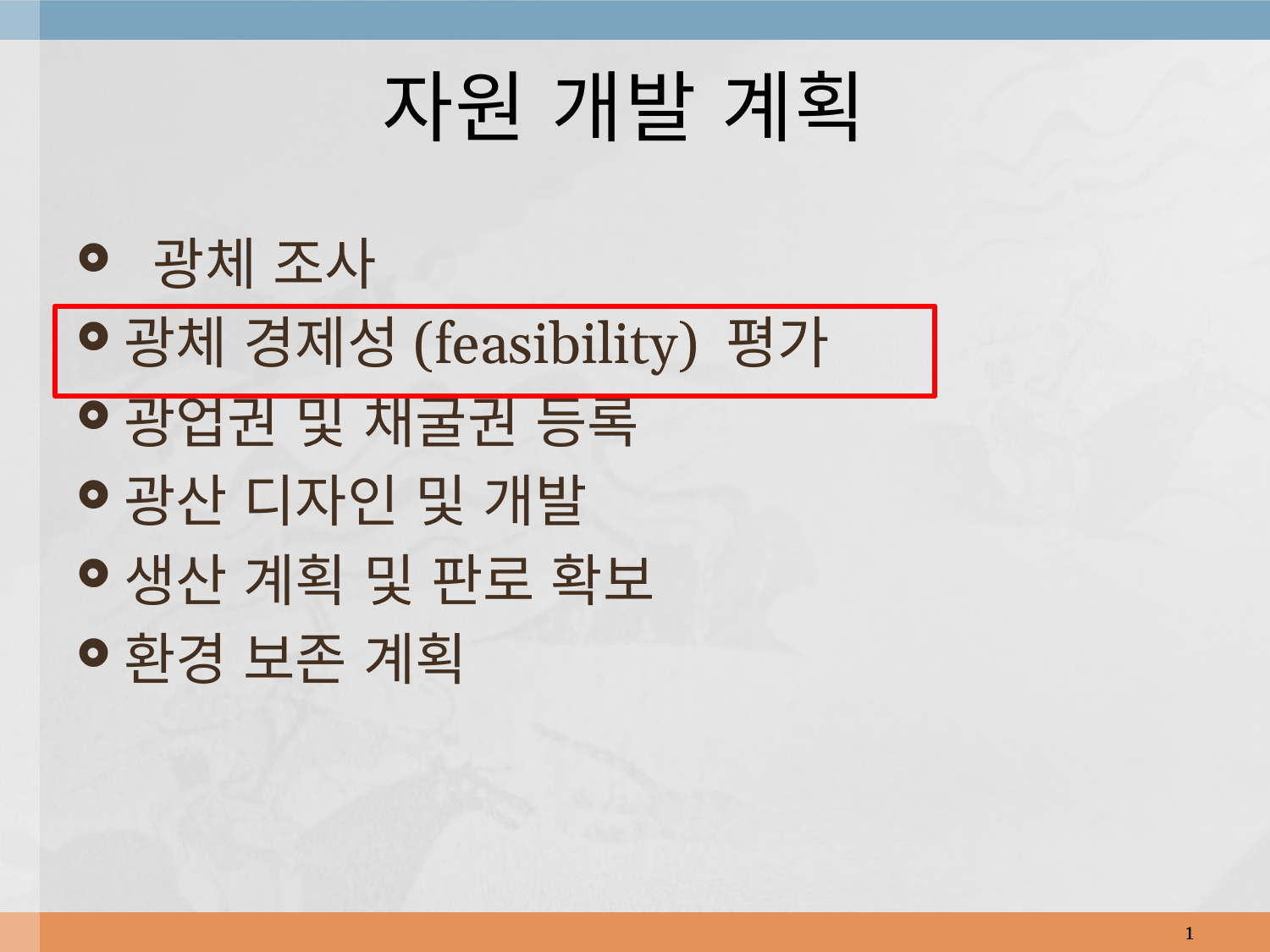

# 자원 개발 계획
 광체 조사
광체 경제성(feasibility) 평가
광업권 및 채굴권 등록
광산 디자인 및 개발
생산 계획 및 판로 확보
환경 보존 계획

1